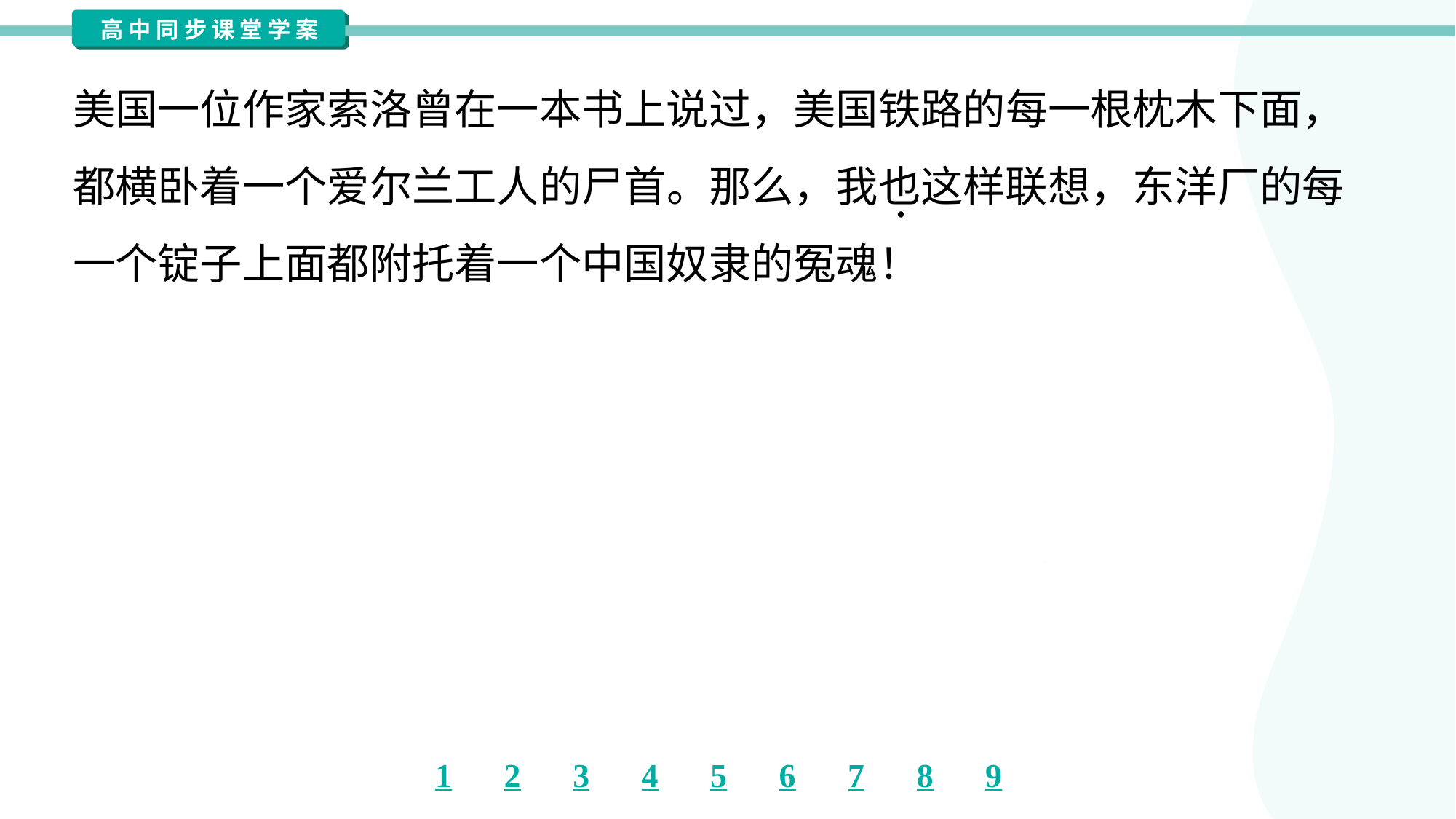

美国一位作家索洛曾在一本书上说过，美国铁路的每一根枕木下面，
都横卧着一个爱尔兰工人的尸首。那么，我也这样联想，东洋厂的每
一个锭子上面都附托着一个中国奴隶的冤魂！